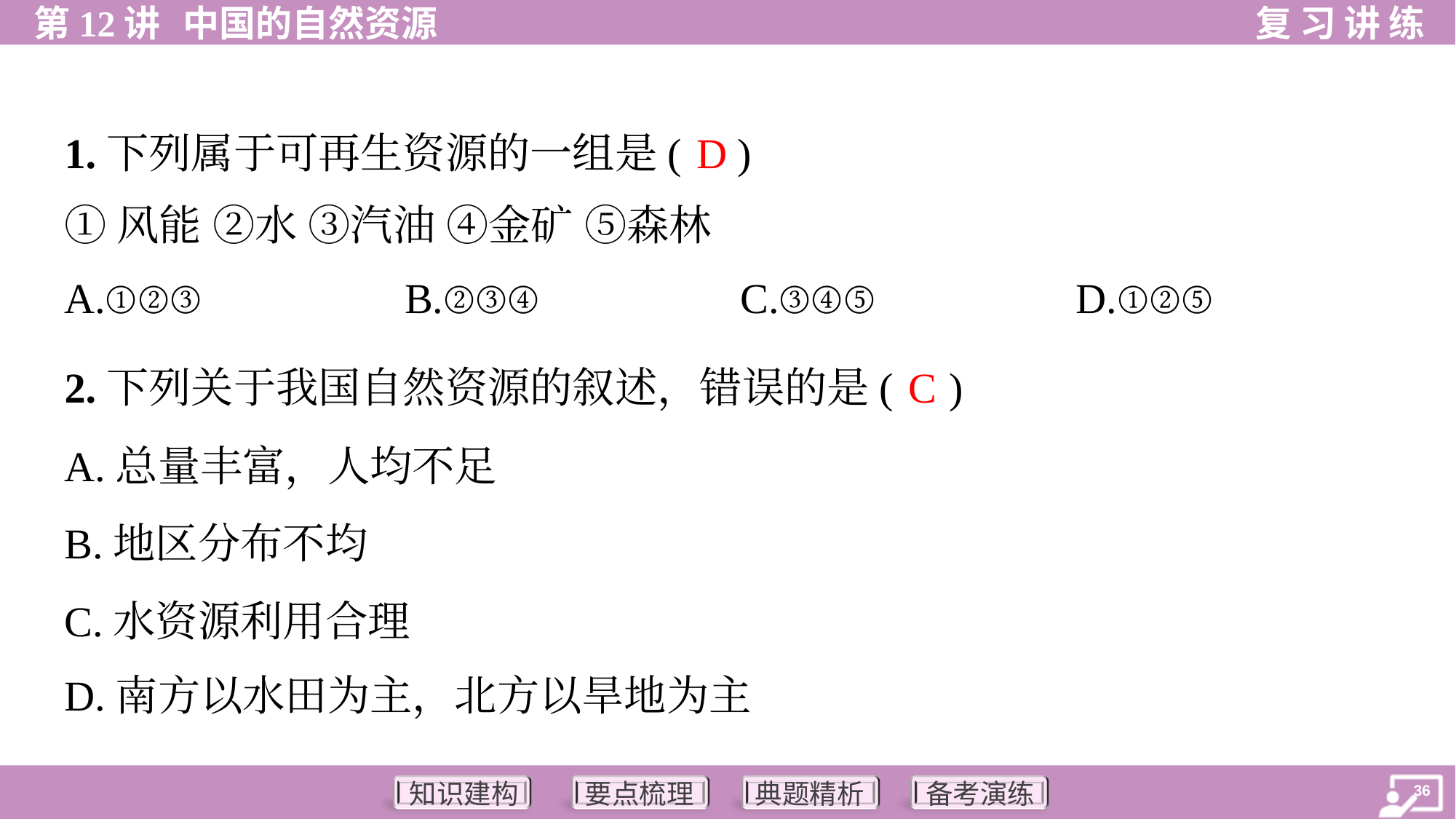

D
1.下列属于可再生资源的一组是(     )
①风能 ②水 ③汽油 ④金矿 ⑤森林
A.①②③	B.②③④	C.③④⑤	D.①②⑤
C
2.下列关于我国自然资源的叙述，错误的是(     )
A.总量丰富，人均不足
B.地区分布不均
C.水资源利用合理
D.南方以水田为主，北方以旱地为主